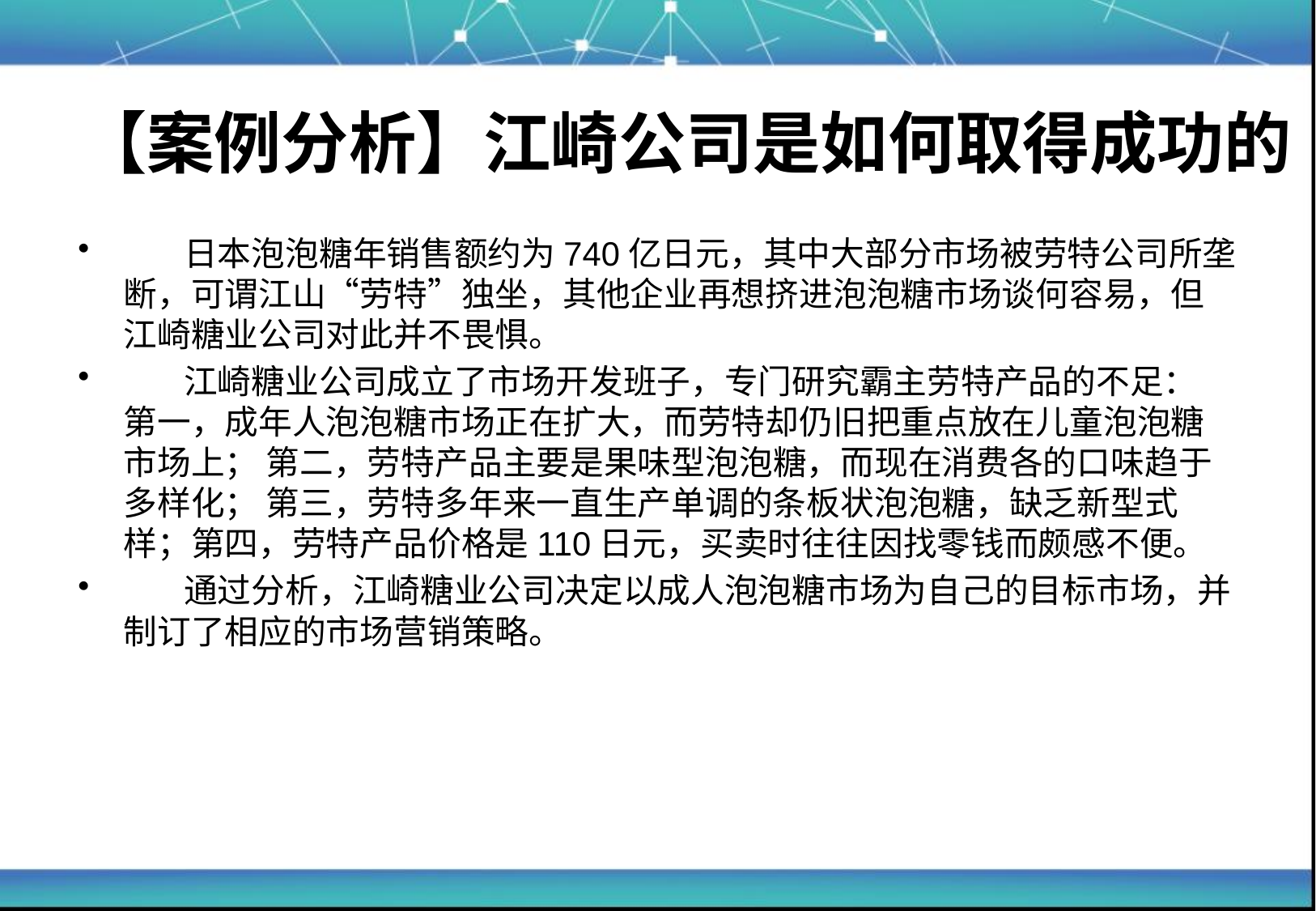

# 【案例分析】江崎公司是如何取得成功的
       日本泡泡糖年销售额约为740亿日元，其中大部分市场被劳特公司所垄断，可谓江山“劳特”独坐，其他企业再想挤进泡泡糖市场谈何容易，但江崎糖业公司对此并不畏惧。
       江崎糖业公司成立了市场开发班子，专门研究霸主劳特产品的不足： 第一，成年人泡泡糖市场正在扩大，而劳特却仍旧把重点放在儿童泡泡糖市场上； 第二，劳特产品主要是果味型泡泡糖，而现在消费各的口味趋于多样化； 第三，劳特多年来一直生产单调的条板状泡泡糖，缺乏新型式样；第四，劳特产品价格是110日元，买卖时往往因找零钱而颇感不便。
       通过分析，江崎糖业公司决定以成人泡泡糖市场为自己的目标市场，并制订了相应的市场营销策略。